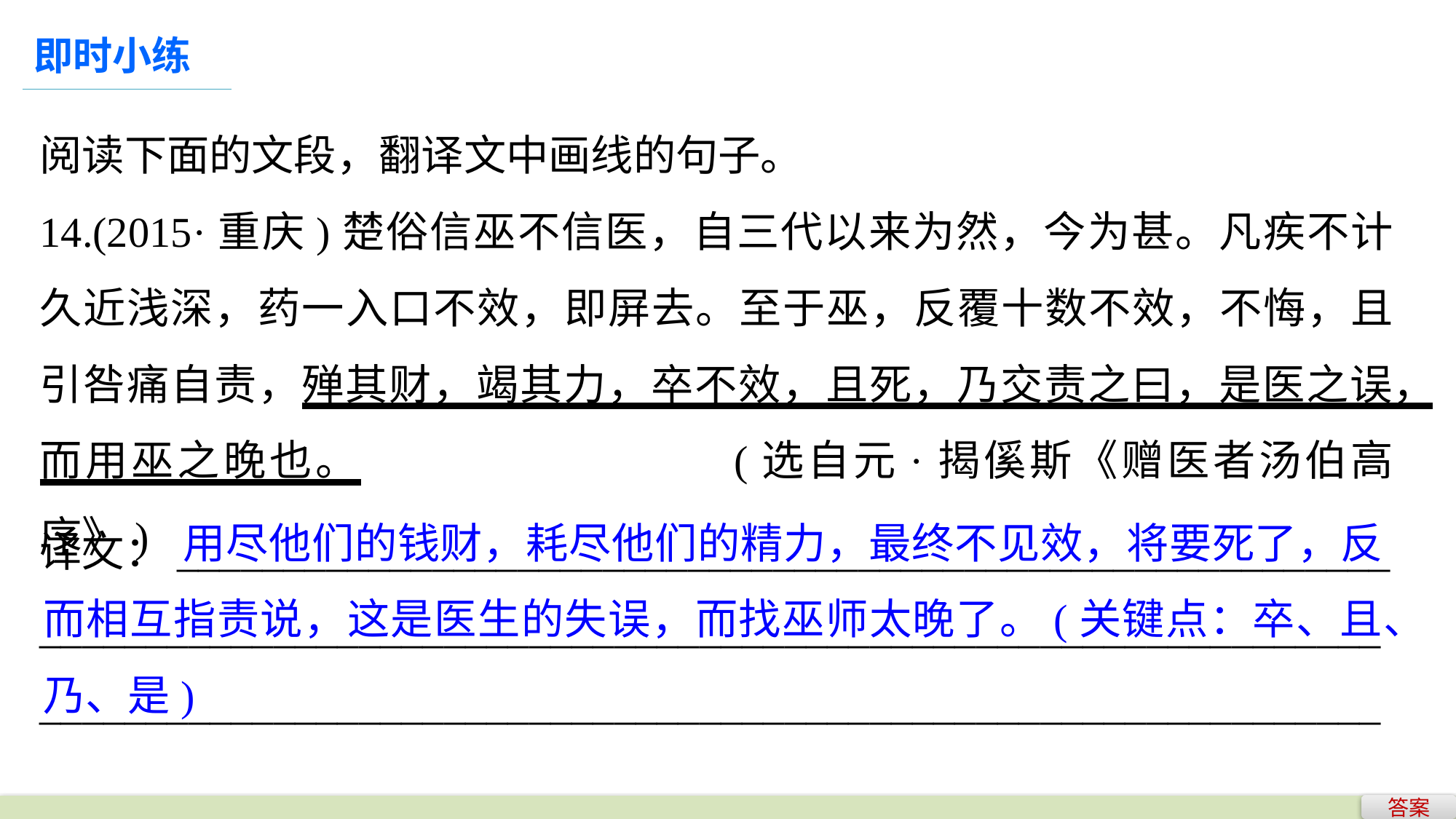

即时小练
阅读下面的文段，翻译文中画线的句子。
14.(2015·重庆)楚俗信巫不信医，自三代以来为然，今为甚。凡疾不计久近浅深，药一入口不效，即屏去。至于巫，反覆十数不效，不悔，且引咎痛自责，殚其财，竭其力，卒不效，且死，乃交责之曰，是医之误，而用巫之晚也。				(选自元·揭傒斯《赠医者汤伯高序》)
	  用尽他们的钱财，耗尽他们的精力，最终不见效，将要死了，反而相互指责说，这是医生的失误，而找巫师太晚了。(关键点：卒、且、乃、是)
译文：_________________________________________________________
______________________________________________________________________________________________________________________________
答案